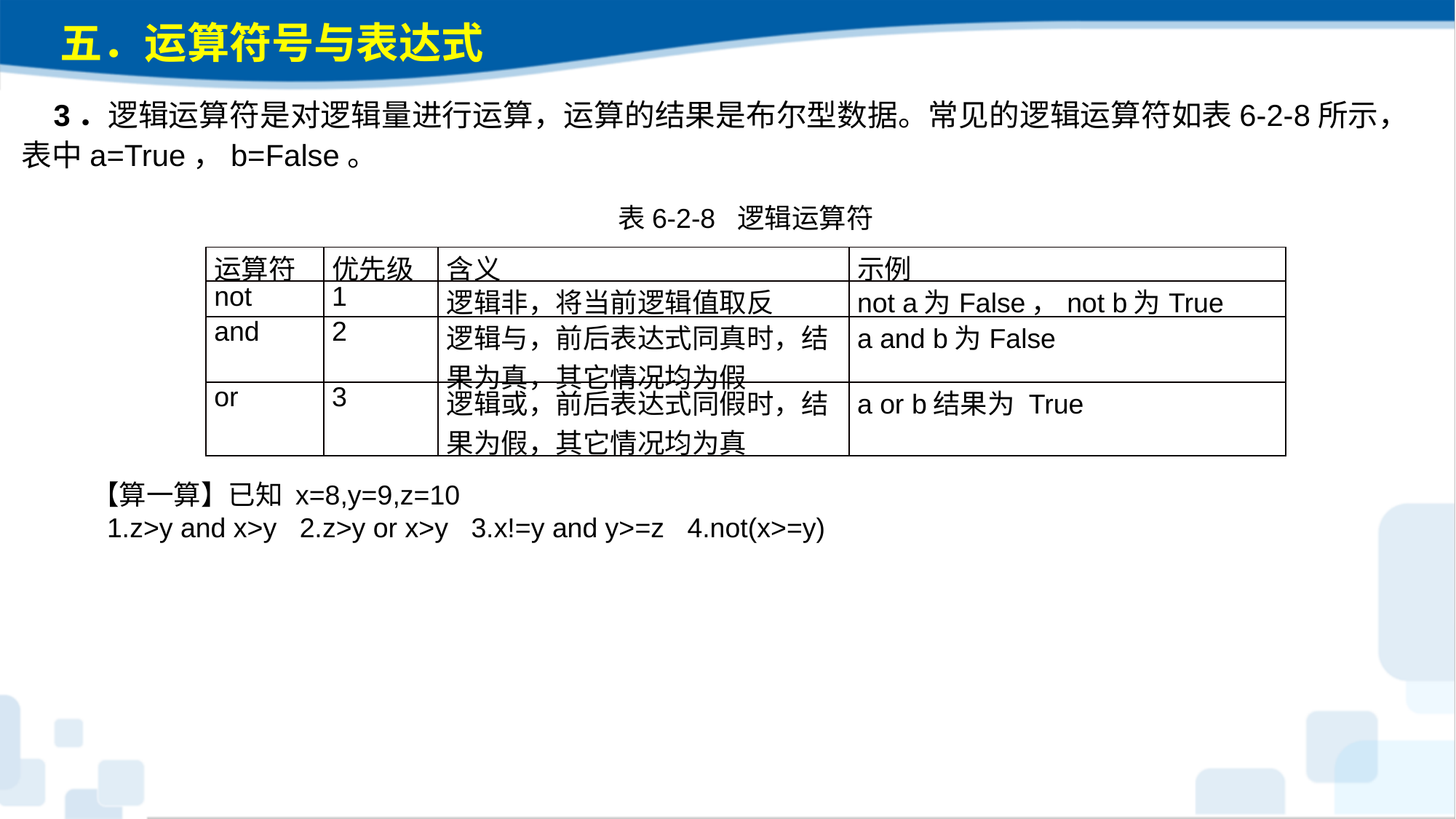

五．运算符号与表达式
3．逻辑运算符是对逻辑量进行运算，运算的结果是布尔型数据。常见的逻辑运算符如表6-2-8所示，表中a=True，b=False。
表6-2-8  逻辑运算符
| 运算符 | 优先级 | 含义 | 示例 |
| --- | --- | --- | --- |
| not | 1 | 逻辑非，将当前逻辑值取反 | not a为False，not b为True |
| and | 2 | 逻辑与，前后表达式同真时，结果为真，其它情况均为假 | a and b为False |
| or | 3 | 逻辑或，前后表达式同假时，结果为假，其它情况均为真 | a or b结果为 True |
【算一算】已知 x=8,y=9,z=10
  1.z>y and x>y   2.z>y or x>y   3.x!=y and y>=z   4.not(x>=y)